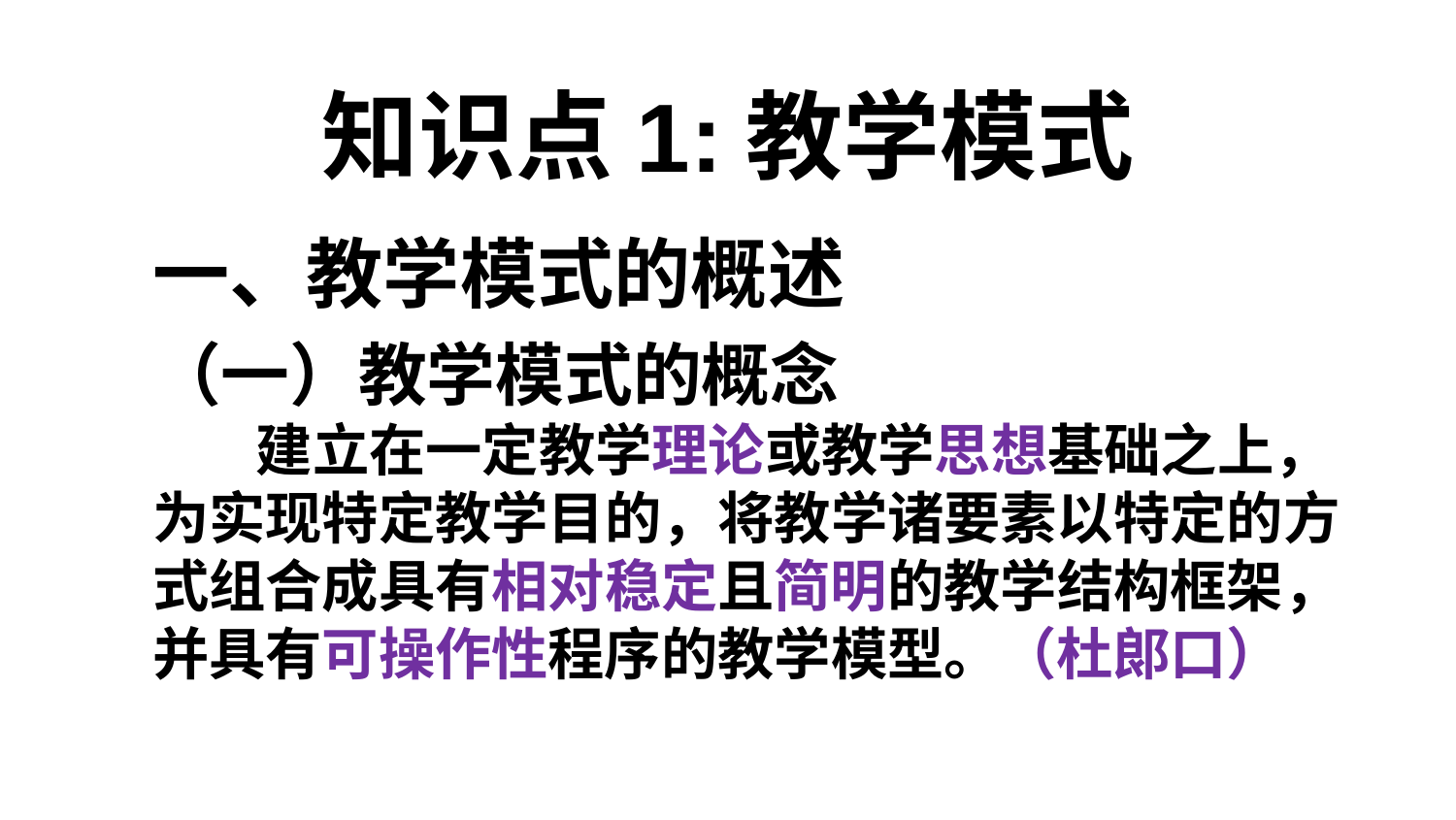

# 知识点1:教学模式
一、教学模式的概述
（一）教学模式的概念
       建立在一定教学理论或教学思想基础之上，为实现特定教学目的，将教学诸要素以特定的方式组合成具有相对稳定且简明的教学结构框架，并具有可操作性程序的教学模型。（杜郞口）